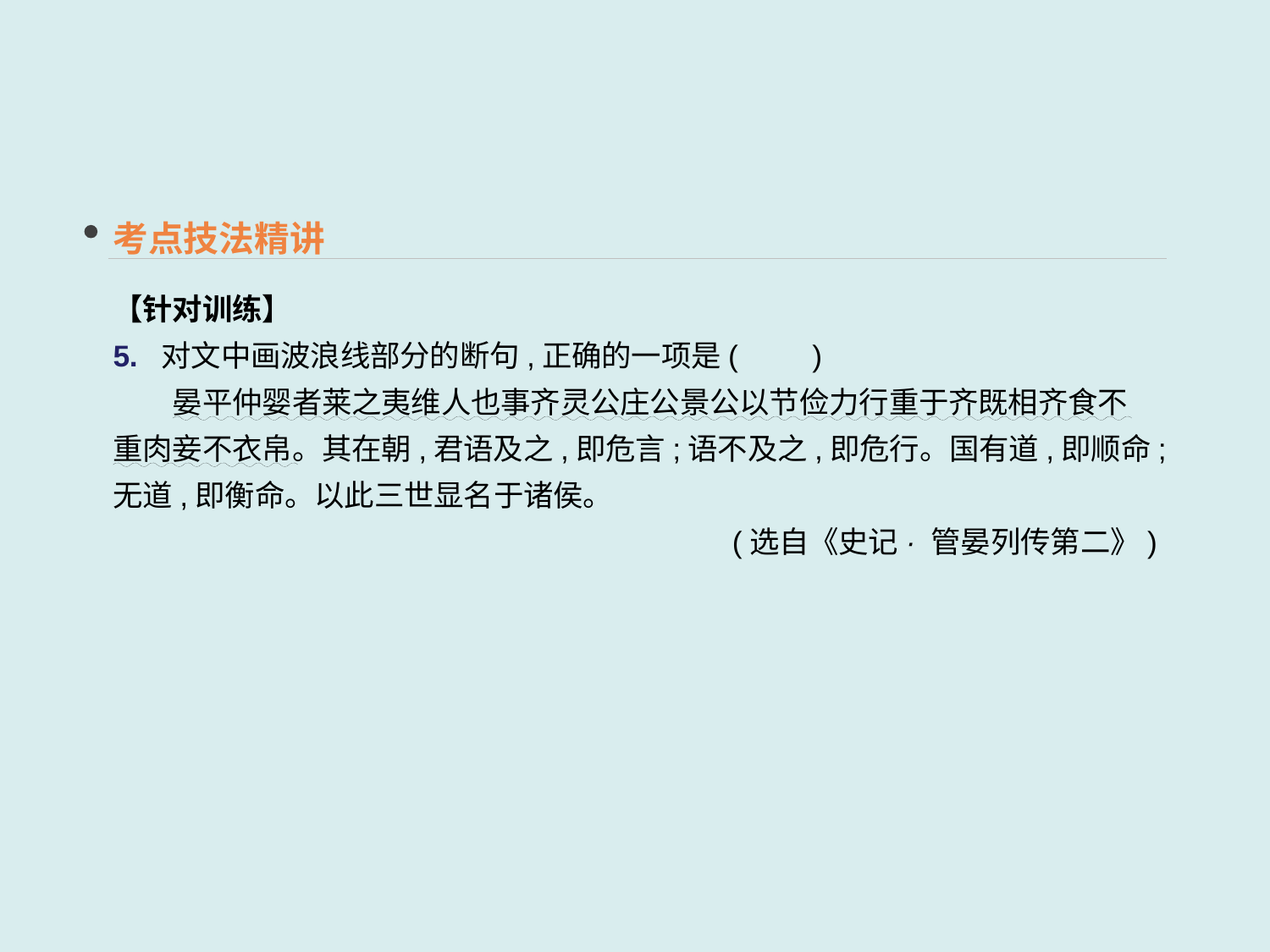

考点技法精讲

【针对训练】
5.  对文中画波浪线部分的断句,正确的一项是(　　)
　　晏平仲婴者莱之夷维人也事齐灵公庄公景公以节俭力行重于齐既相齐食不重肉妾不衣帛。其在朝,君语及之,即危言;语不及之,即危行。国有道,即顺命;无道,即衡命。以此三世显名于诸侯。
(选自《史记· 管晏列传第二》)